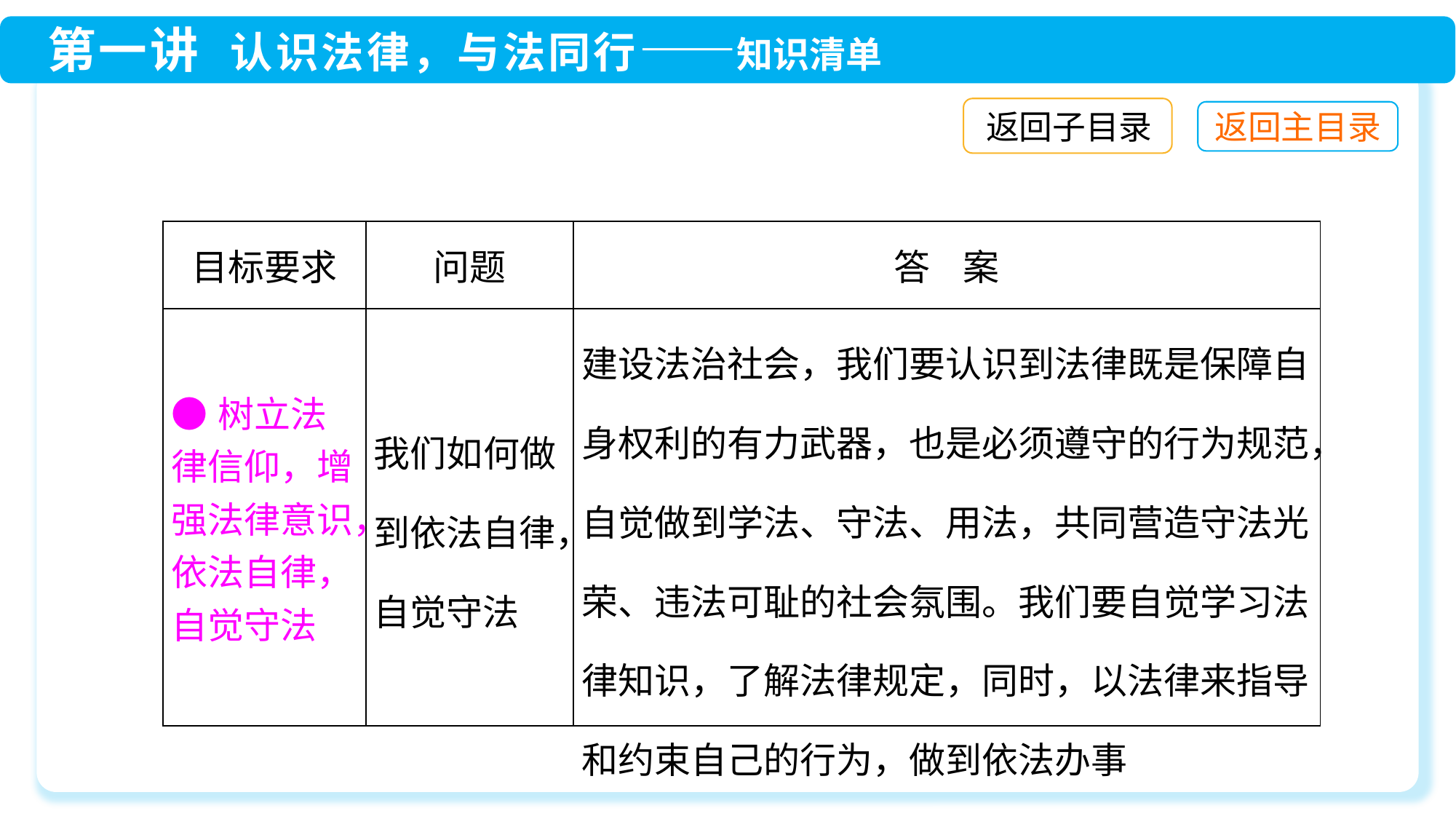

返回子目录
| 目标要求 | 问题 | 答 案 |
| --- | --- | --- |
| ●树立法律信仰，增强法律意识，依法自律，自觉守法 | 我们如何做到依法自律，自觉守法 | 建设法治社会，我们要认识到法律既是保障自身权利的有力武器，也是必须遵守的行为规范，自觉做到学法、守法、用法，共同营造守法光荣、违法可耻的社会氛围。我们要自觉学习法律知识，了解法律规定，同时，以法律来指导和约束自己的行为，做到依法办事 |